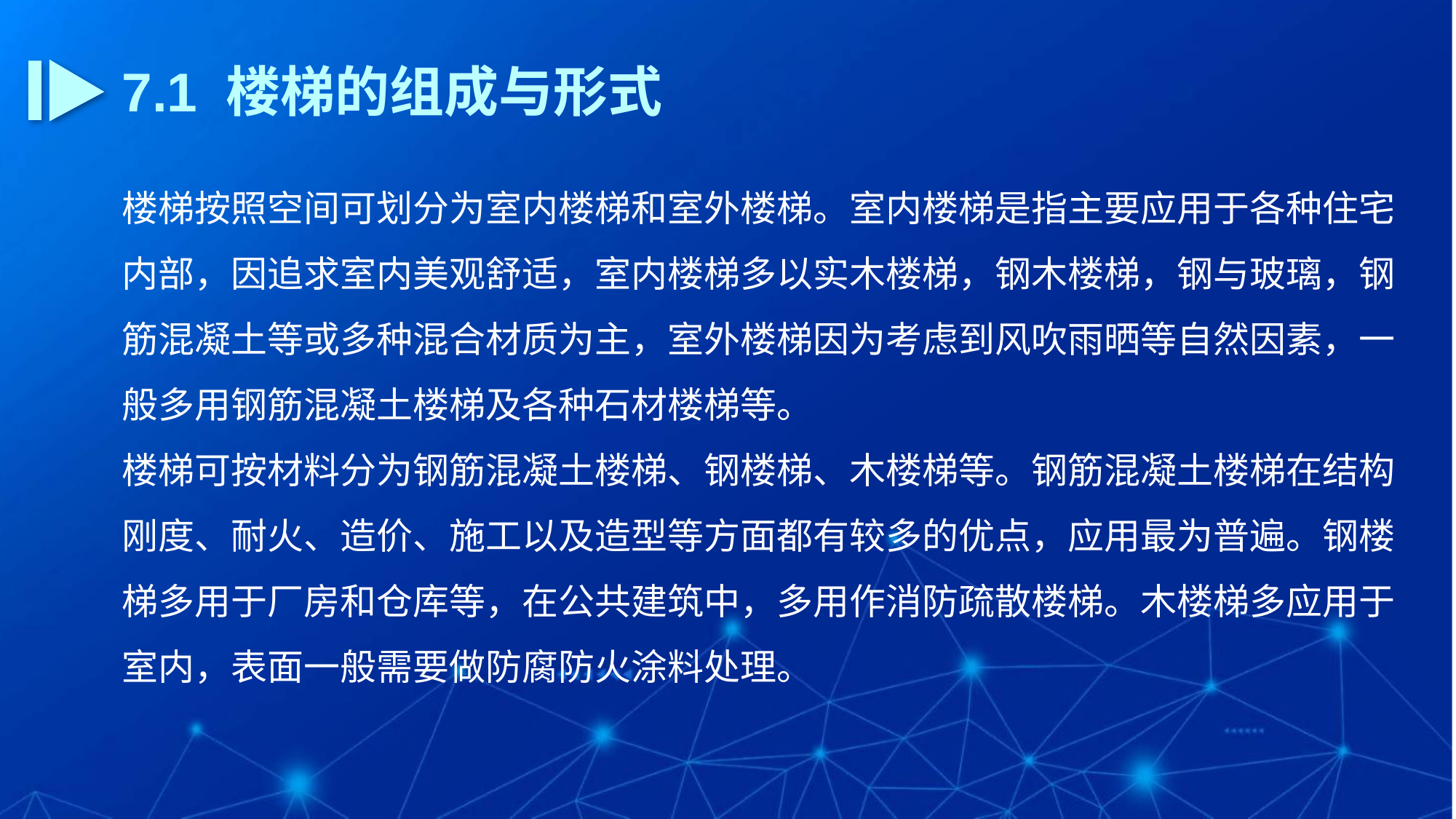

7.1 楼梯的组成与形式

楼梯按照空间可划分为室内楼梯和室外楼梯。室内楼梯是指主要应用于各种住宅内部，因追求室内美观舒适，室内楼梯多以实木楼梯，钢木楼梯，钢与玻璃，钢筋混凝土等或多种混合材质为主，室外楼梯因为考虑到风吹雨晒等自然因素，一般多用钢筋混凝土楼梯及各种石材楼梯等。
楼梯可按材料分为钢筋混凝土楼梯、钢楼梯、木楼梯等。钢筋混凝土楼梯在结构刚度、耐火、造价、施工以及造型等方面都有较多的优点，应用最为普遍。钢楼梯多用于厂房和仓库等，在公共建筑中，多用作消防疏散楼梯。木楼梯多应用于室内，表面一般需要做防腐防火涂料处理。